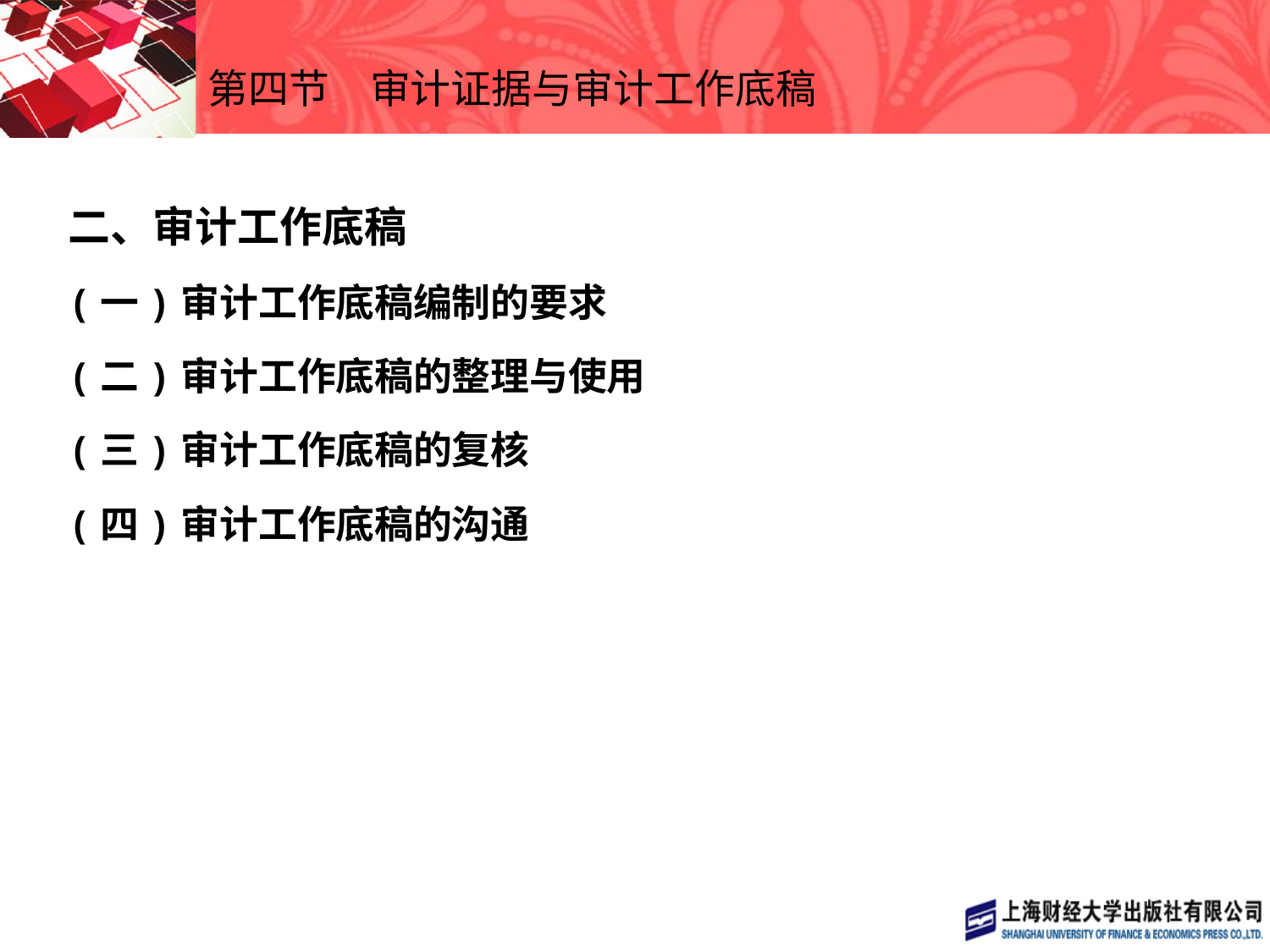

# 第四节　审计证据与审计工作底稿
二、审计工作底稿
(一)审计工作底稿编制的要求
(二)审计工作底稿的整理与使用
(三)审计工作底稿的复核
(四)审计工作底稿的沟通